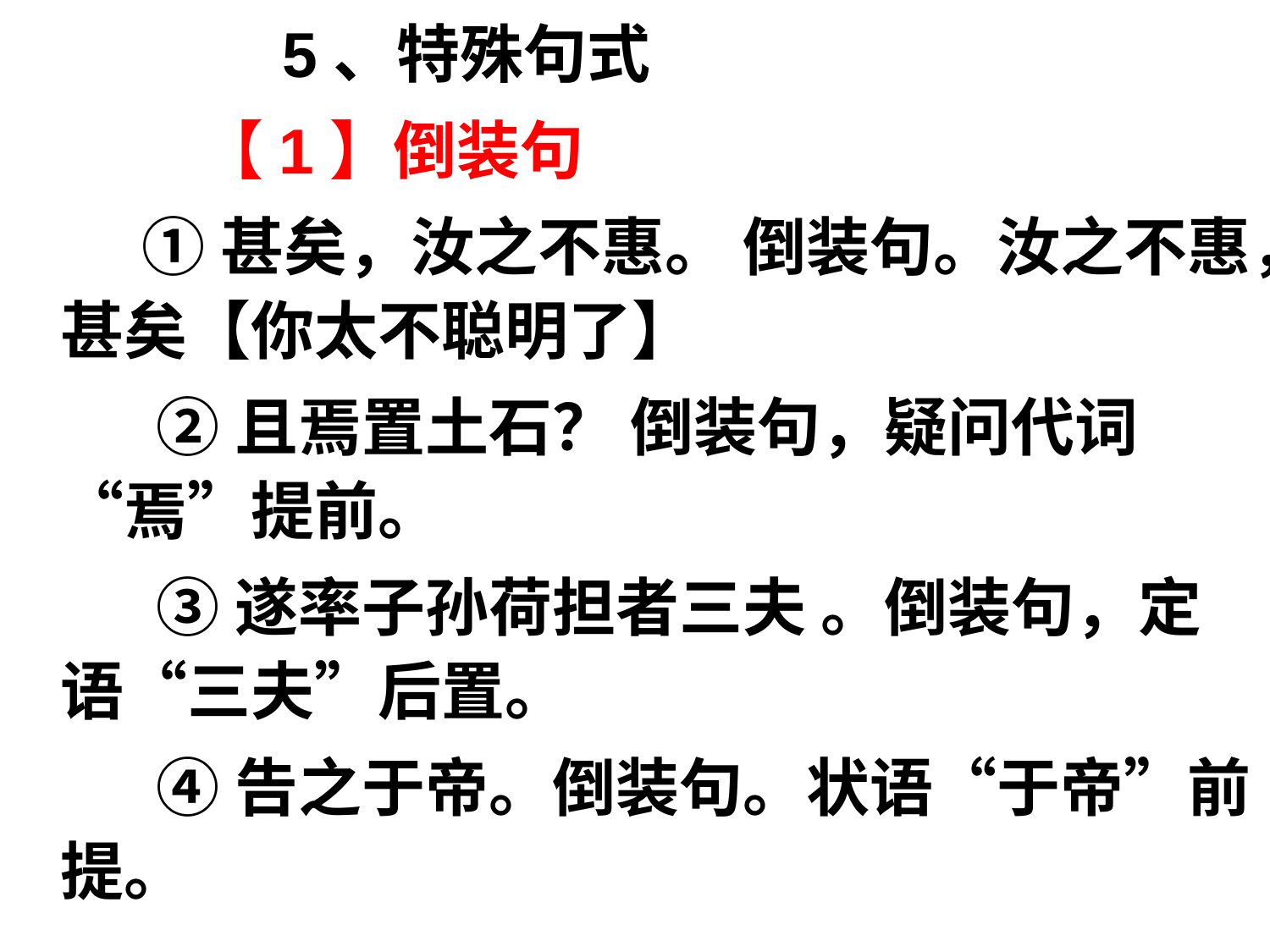

5、特殊句式
            【1】倒装句
         ①甚矣，汝之不惠。 倒装句。汝之不惠，甚矣【你太不聪明了】
          ②且焉置土石？ 倒装句，疑问代词“焉”提前。
          ③遂率子孙荷担者三夫 。倒装句，定语“三夫”后置。
          ④告之于帝。倒装句。状语“于帝”前提。
#